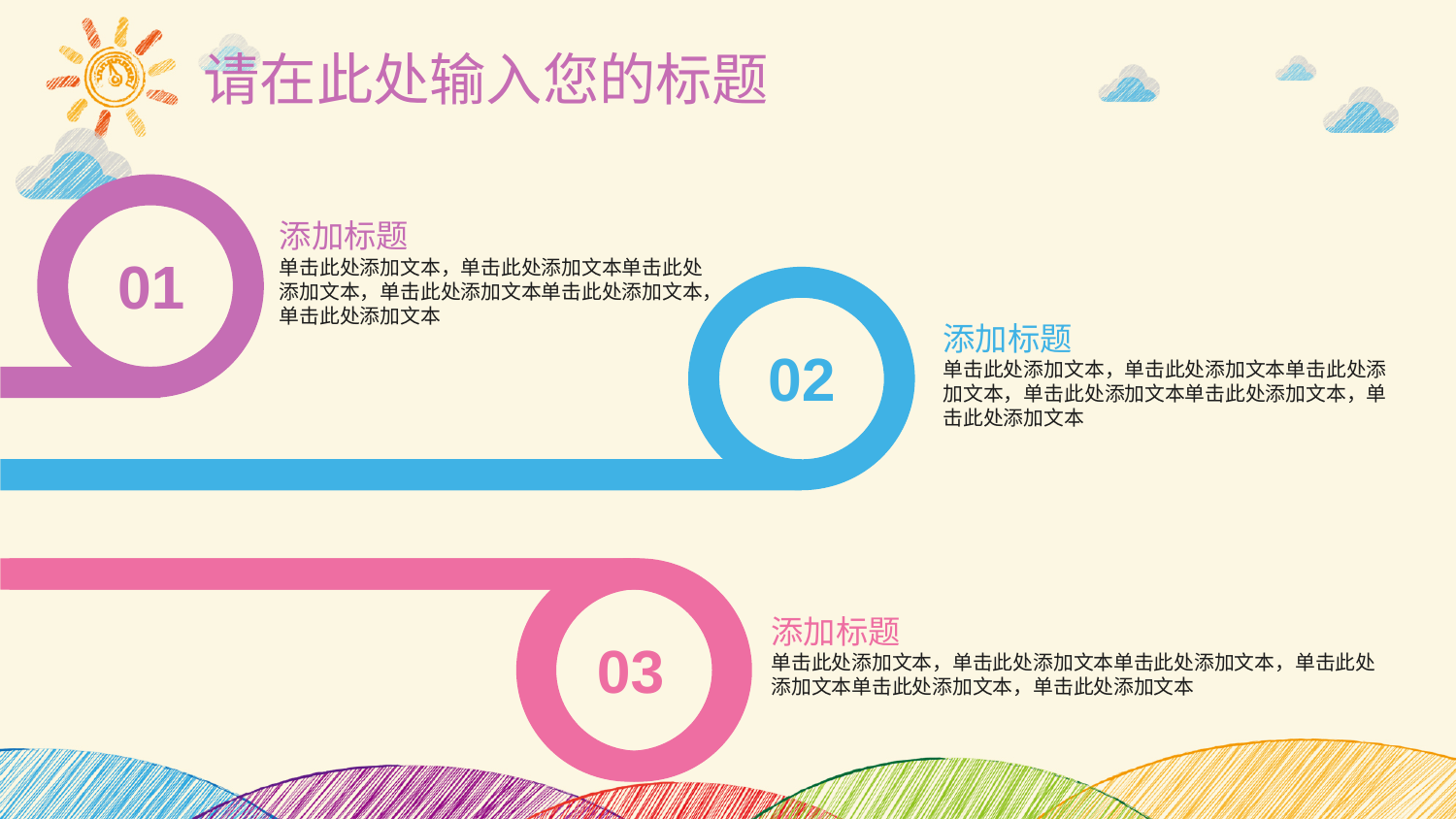

请在此处输入您的标题

01
添加标题
单击此处添加文本，单击此处添加文本单击此处添加文本，单击此处添加文本单击此处添加文本，单击此处添加文本

02
添加标题
单击此处添加文本，单击此处添加文本单击此处添加文本，单击此处添加文本单击此处添加文本，单击此处添加文本

03
添加标题
单击此处添加文本，单击此处添加文本单击此处添加文本，单击此处添加文本单击此处添加文本，单击此处添加文本